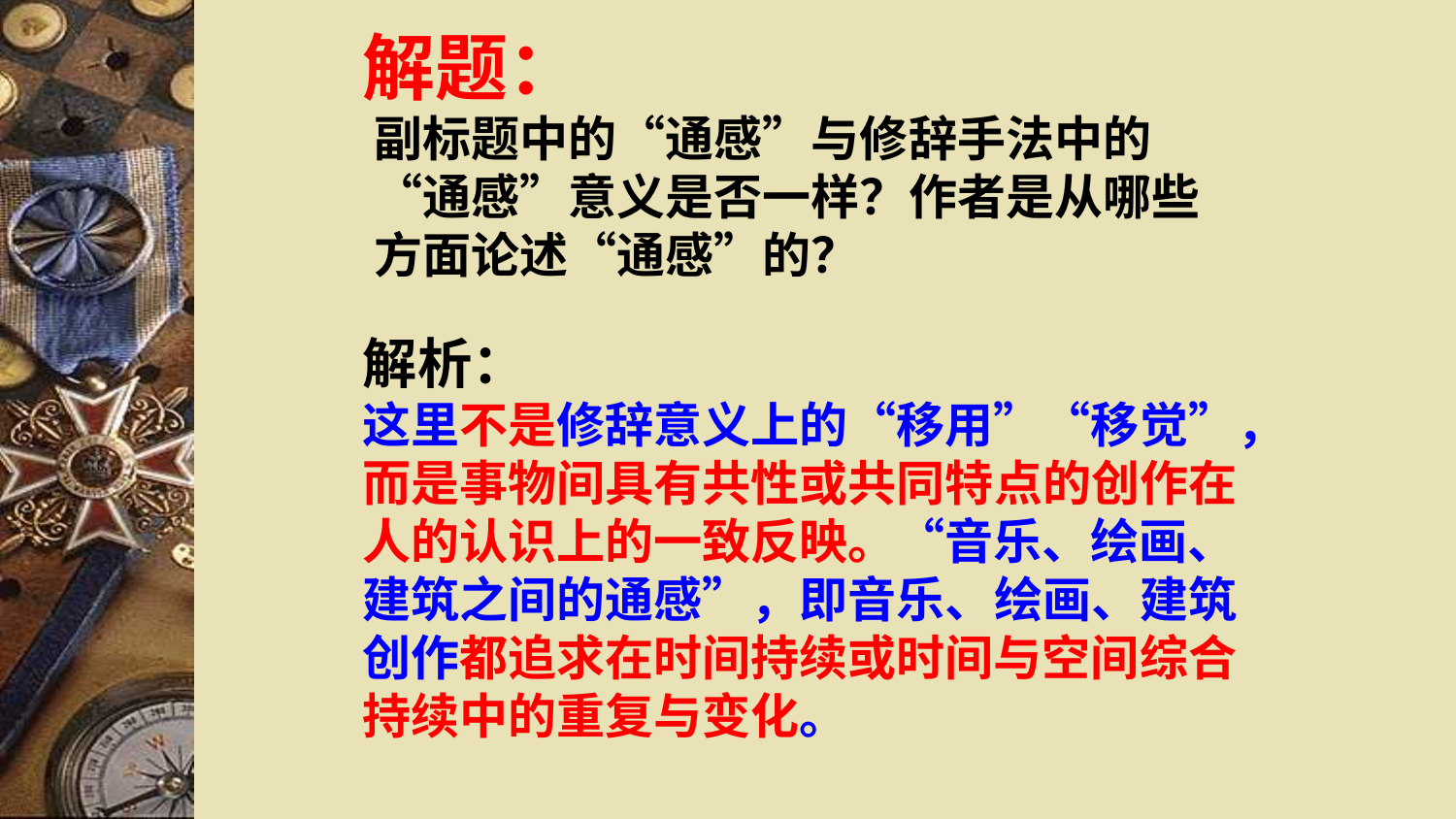

解题：
副标题中的“通感”与修辞手法中的“通感”意义是否一样？作者是从哪些方面论述“通感”的？
解析：
这里不是修辞意义上的“移用”“移觉”，而是事物间具有共性或共同特点的创作在人的认识上的一致反映。“音乐、绘画、建筑之间的通感”，即音乐、绘画、建筑创作都追求在时间持续或时间与空间综合持续中的重复与变化。